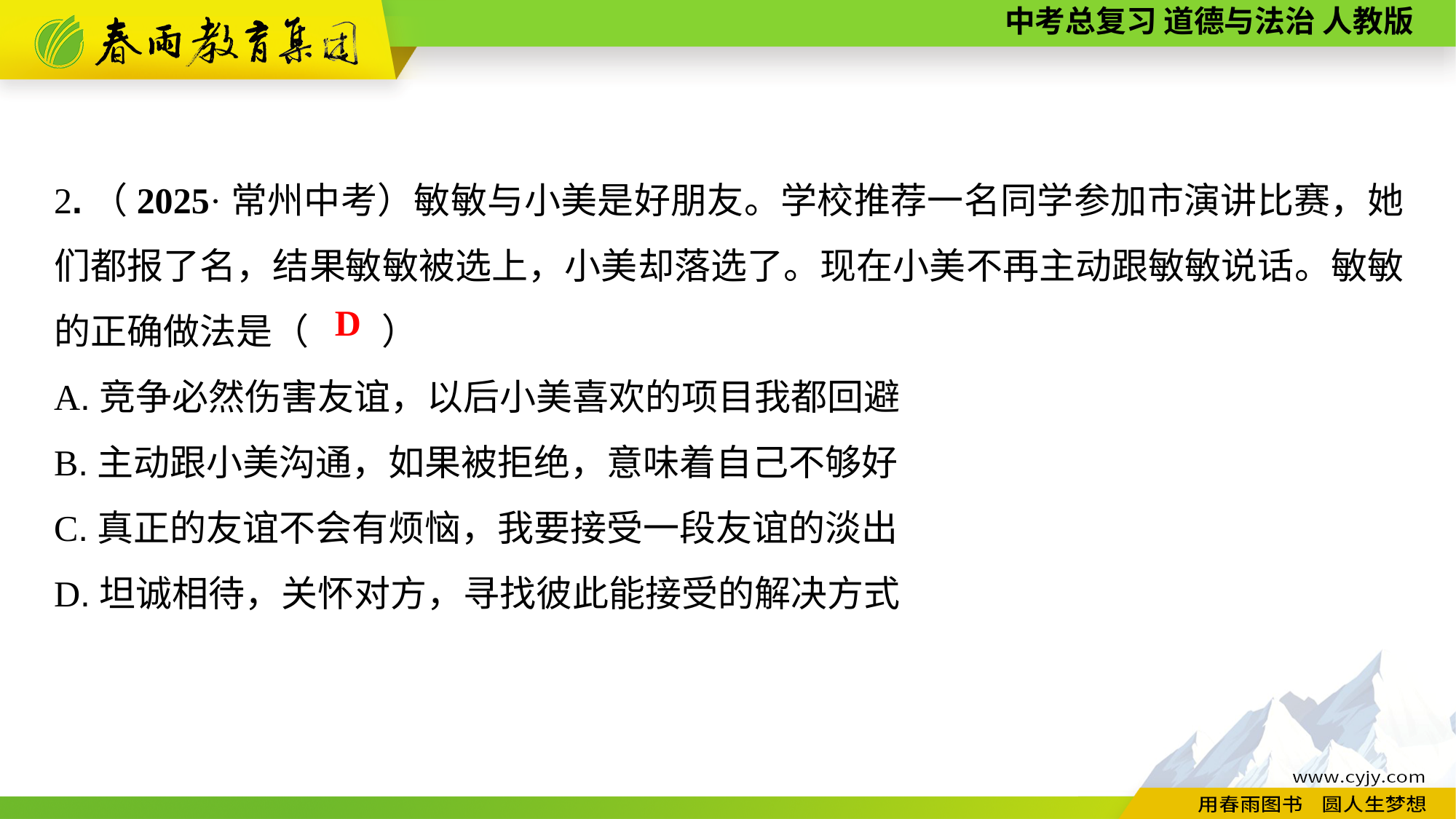

2.（2025·常州中考）敏敏与小美是好朋友。学校推荐一名同学参加市演讲比赛，她们都报了名，结果敏敏被选上，小美却落选了。现在小美不再主动跟敏敏说话。敏敏的正确做法是（　　）
A.竞争必然伤害友谊，以后小美喜欢的项目我都回避
B.主动跟小美沟通，如果被拒绝，意味着自己不够好
C.真正的友谊不会有烦恼，我要接受一段友谊的淡出
D.坦诚相待，关怀对方，寻找彼此能接受的解决方式
D